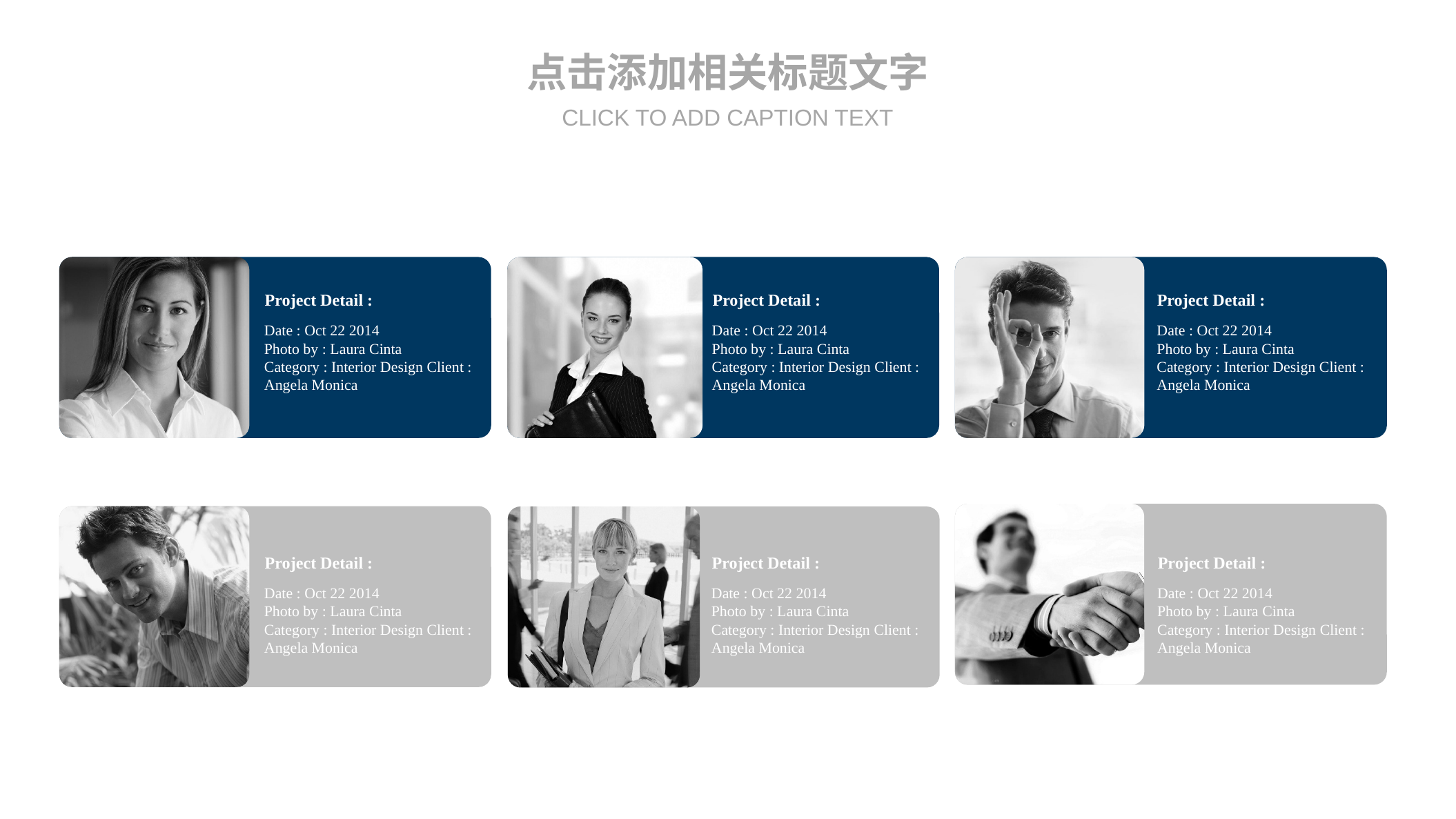

点击添加相关标题文字
CLICK TO ADD CAPTION TEXT

Project Detail :
Date : Oct 22 2014
Photo by : Laura Cinta
Category : Interior Design Client : Angela Monica

Project Detail :
Date : Oct 22 2014
Photo by : Laura Cinta
Category : Interior Design Client : Angela Monica

Project Detail :
Date : Oct 22 2014
Photo by : Laura Cinta
Category : Interior Design Client : Angela Monica

Project Detail :
Date : Oct 22 2014
Photo by : Laura Cinta
Category : Interior Design Client : Angela Monica

Project Detail :
Date : Oct 22 2014
Photo by : Laura Cinta
Category : Interior Design Client : Angela Monica

Project Detail :
Date : Oct 22 2014
Photo by : Laura Cinta
Category : Interior Design Client : Angela Monica